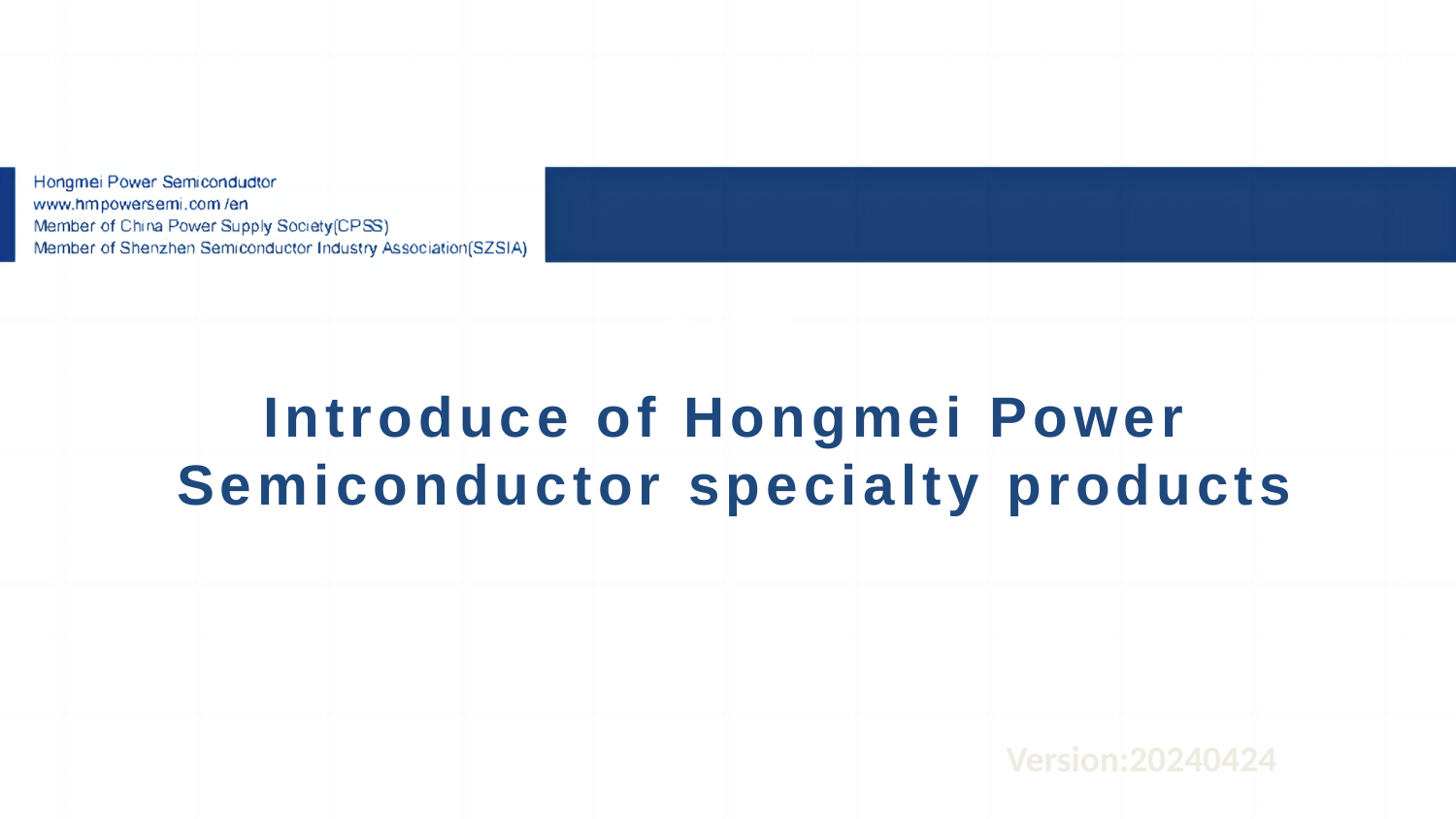

# 封面
Introduce of Hongmei Power
Semiconductor specialty products
Version:20240424